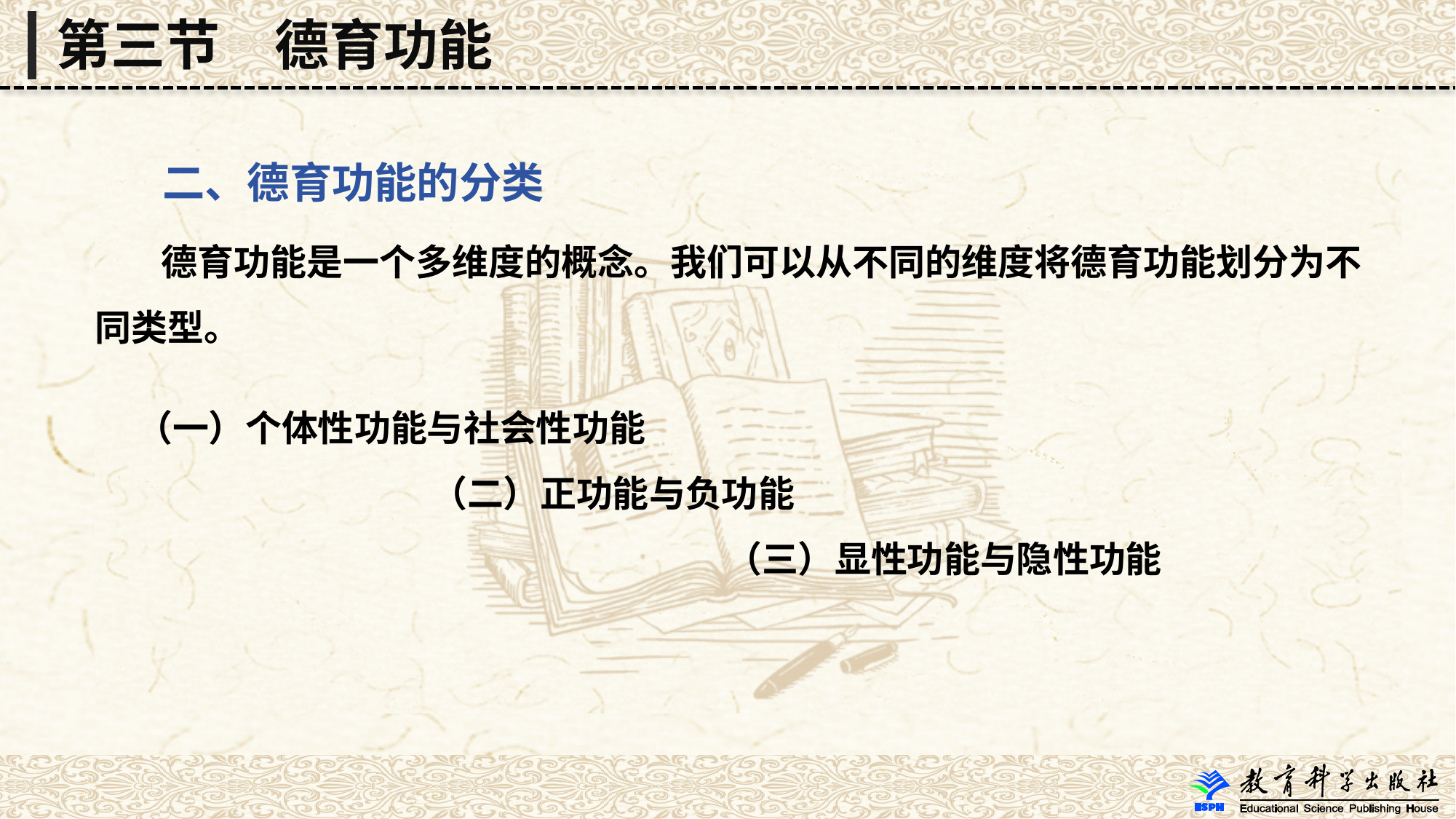

第三节　德育功能
      二、德育功能的分类

       德育功能是一个多维度的概念。我们可以从不同的维度将德育功能划分为不同类型。

    （一）个体性功能与社会性功能
                                        （二）正功能与负功能
                                                                            （三）显性功能与隐性功能